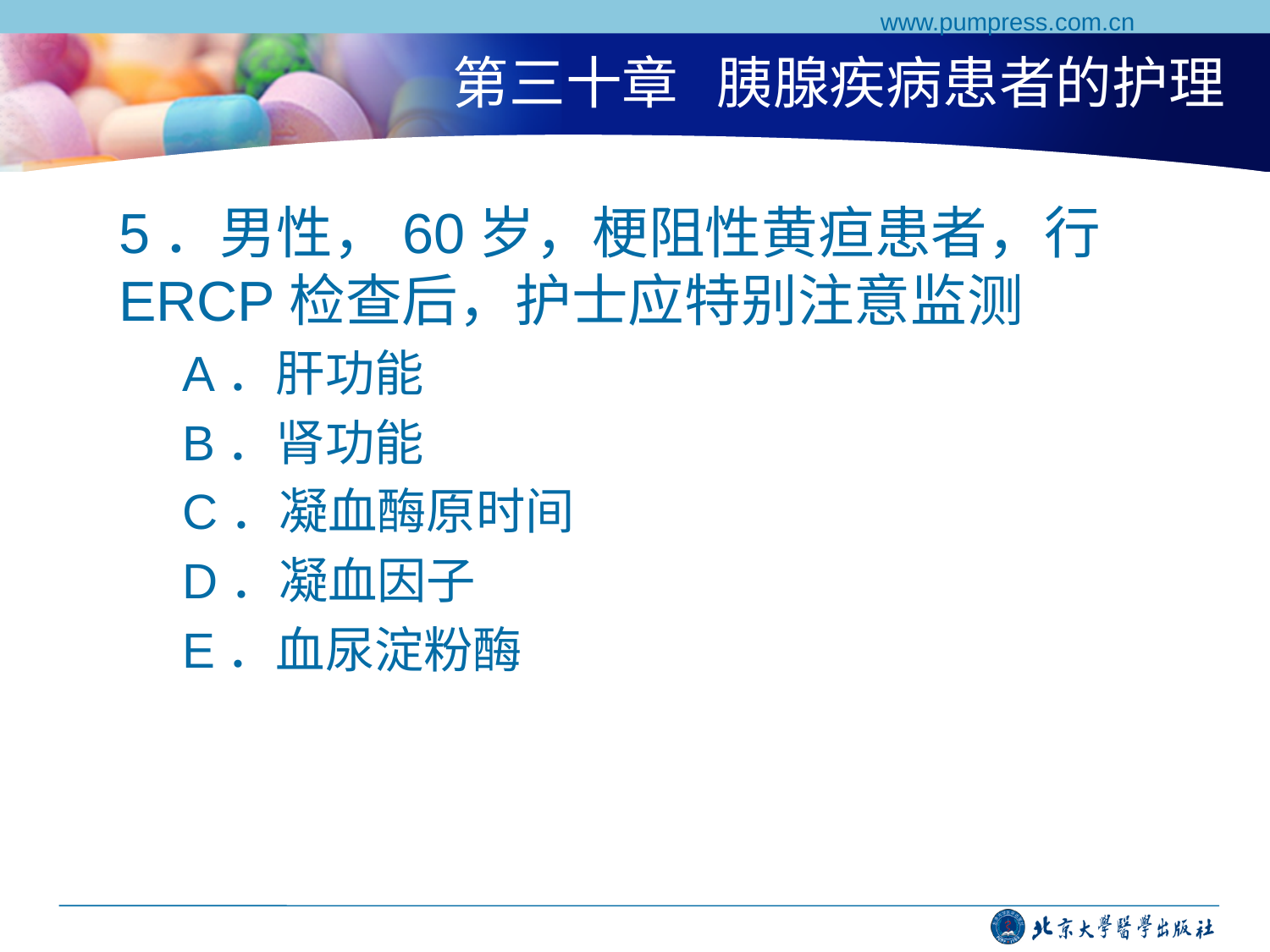

www.pumpress.com.cn
# 第三十章   胰腺疾病患者的护理
5．男性，60岁，梗阻性黄疸患者，行ERCP检查后，护士应特别注意监测
A．肝功能
B．肾功能
C．凝血酶原时间
D．凝血因子
E．血尿淀粉酶